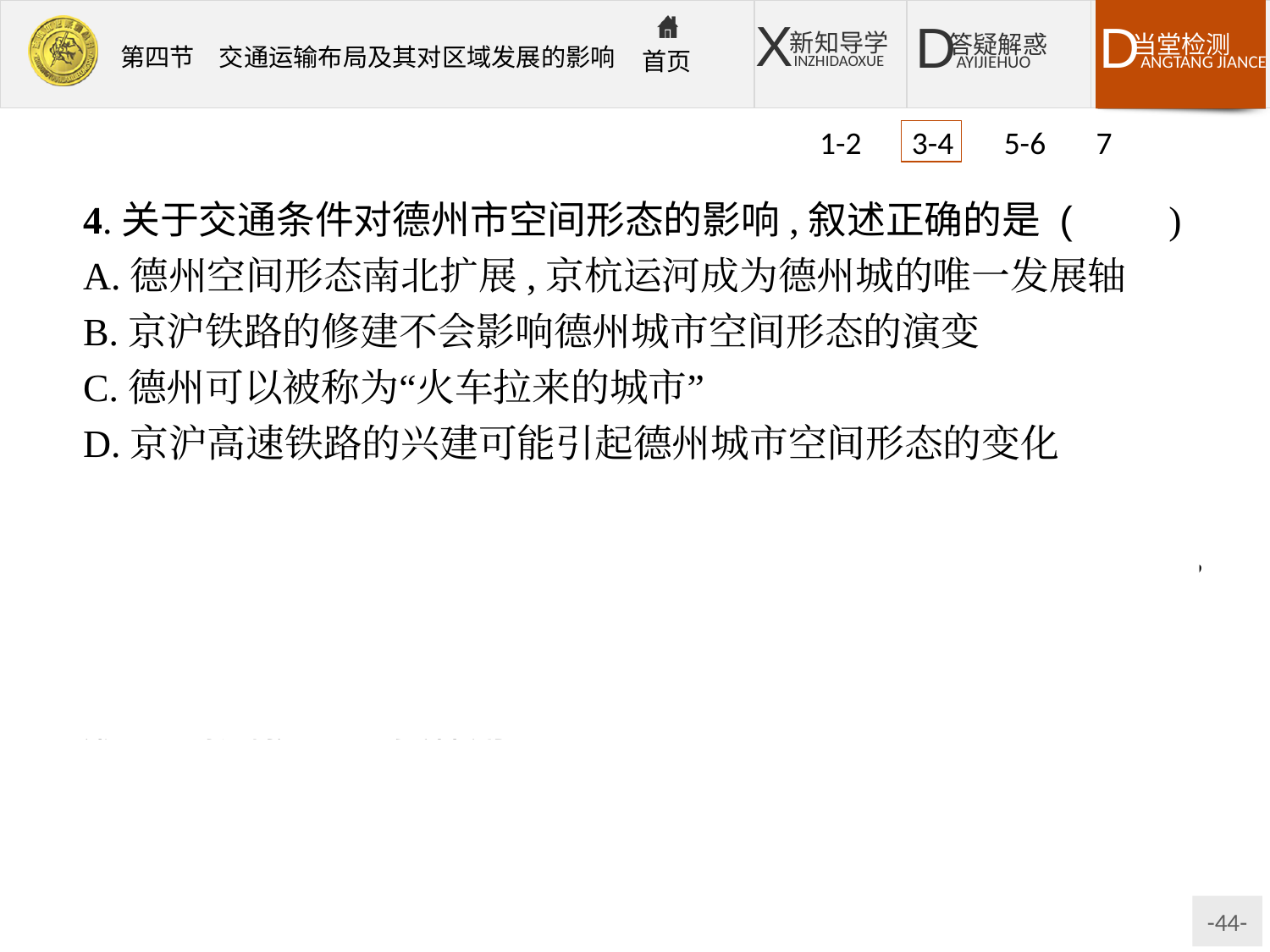

1-2       3-4       5-6       7

4.关于交通条件对德州市空间形态的影响,叙述正确的是 (　　)
A.德州空间形态南北扩展,京杭运河成为德州城的唯一发展轴
B.京沪铁路的修建不会影响德州城市空间形态的演变
C.德州可以被称为“火车拉来的城市”
D.京沪高速铁路的兴建可能引起德州城市空间形态的变化
解析第3题,由于大运河淤塞和水源枯竭,加上海上运输的发展和京沪铁路的建成,商业贸易逐渐衰落,发展速度明显变慢。第4题,交通条件对德州空间形态的影响很大,德州的发展轴是由运河、铁路、公路共同构成的;铁路和京杭运河的变化对德州城市空间形态的影响起到重要作用。
答案3.C　4.D